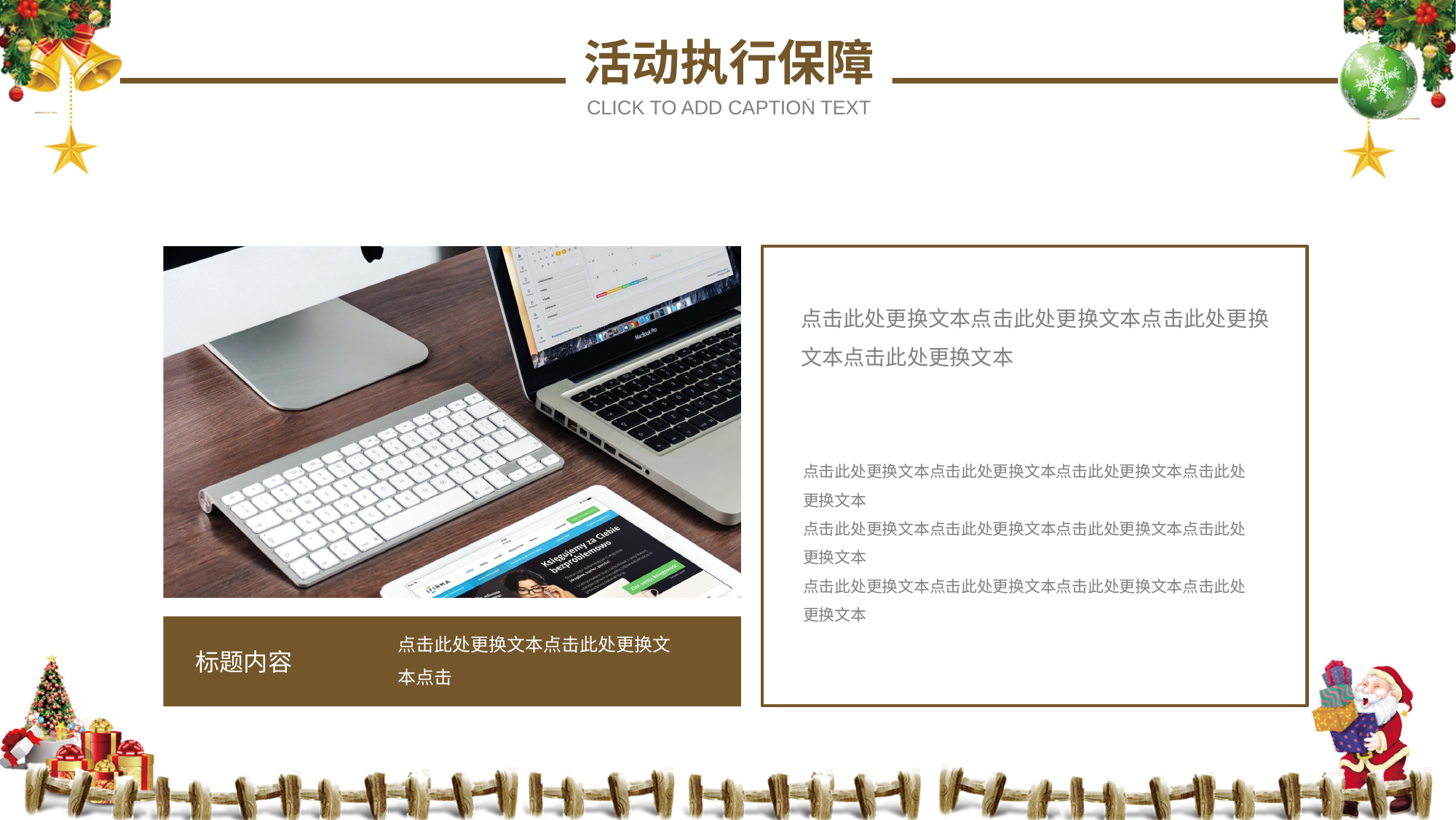

活动执行保障

CLICK TO ADD CAPTION TEXT

点击此处更换文本点击此处更换文本点击
标题内容

点击此处更换文本点击此处更换文本点击此处更换文本点击此处更换文本

点击此处更换文本点击此处更换文本点击此处更换文本点击此处更换文本
点击此处更换文本点击此处更换文本点击此处更换文本点击此处更换文本
点击此处更换文本点击此处更换文本点击此处更换文本点击此处更换文本